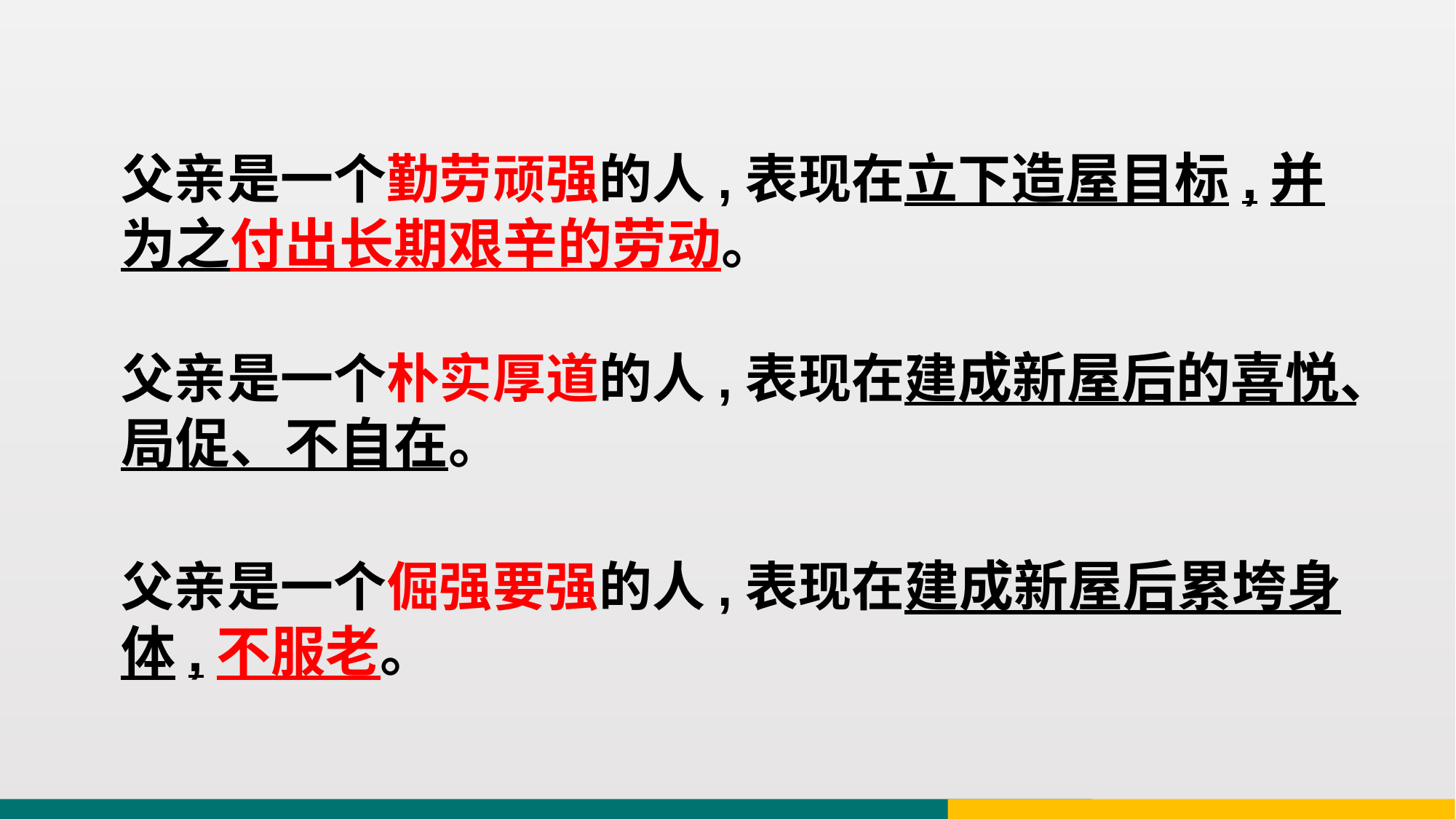

父亲是一个勤劳顽强的人,表现在立下造屋目标,并为之付出长期艰辛的劳动。
父亲是一个朴实厚道的人,表现在建成新屋后的喜悦、局促、不自在。
父亲是一个倔强要强的人,表现在建成新屋后累垮身体,不服老。